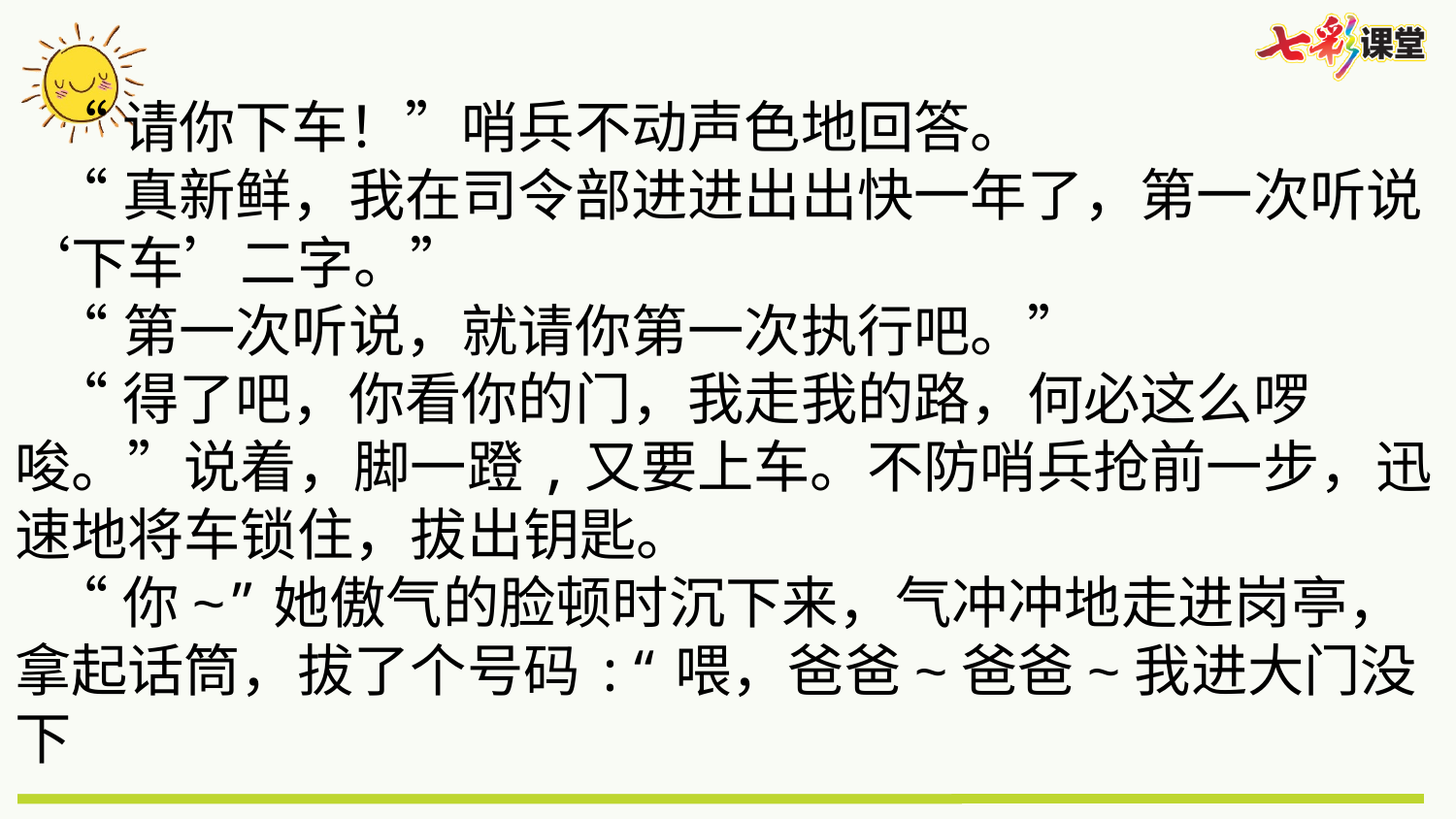

“请你下车！”哨兵不动声色地回答。
   “真新鲜，我在司令部进进出出快一年了，第一次听说‘下车’二字。”
   “第一次听说，就请你第一次执行吧。”
   “得了吧，你看你的门，我走我的路，何必这么啰唆。”说着，脚一蹬,又要上车。不防哨兵抢前一步，迅速地将车锁住，拔出钥匙。
   “你~”她傲气的脸顿时沉下来，气冲冲地走进岗亭，拿起话筒，拔了个号码:“喂，爸爸~爸爸~我进大门没下